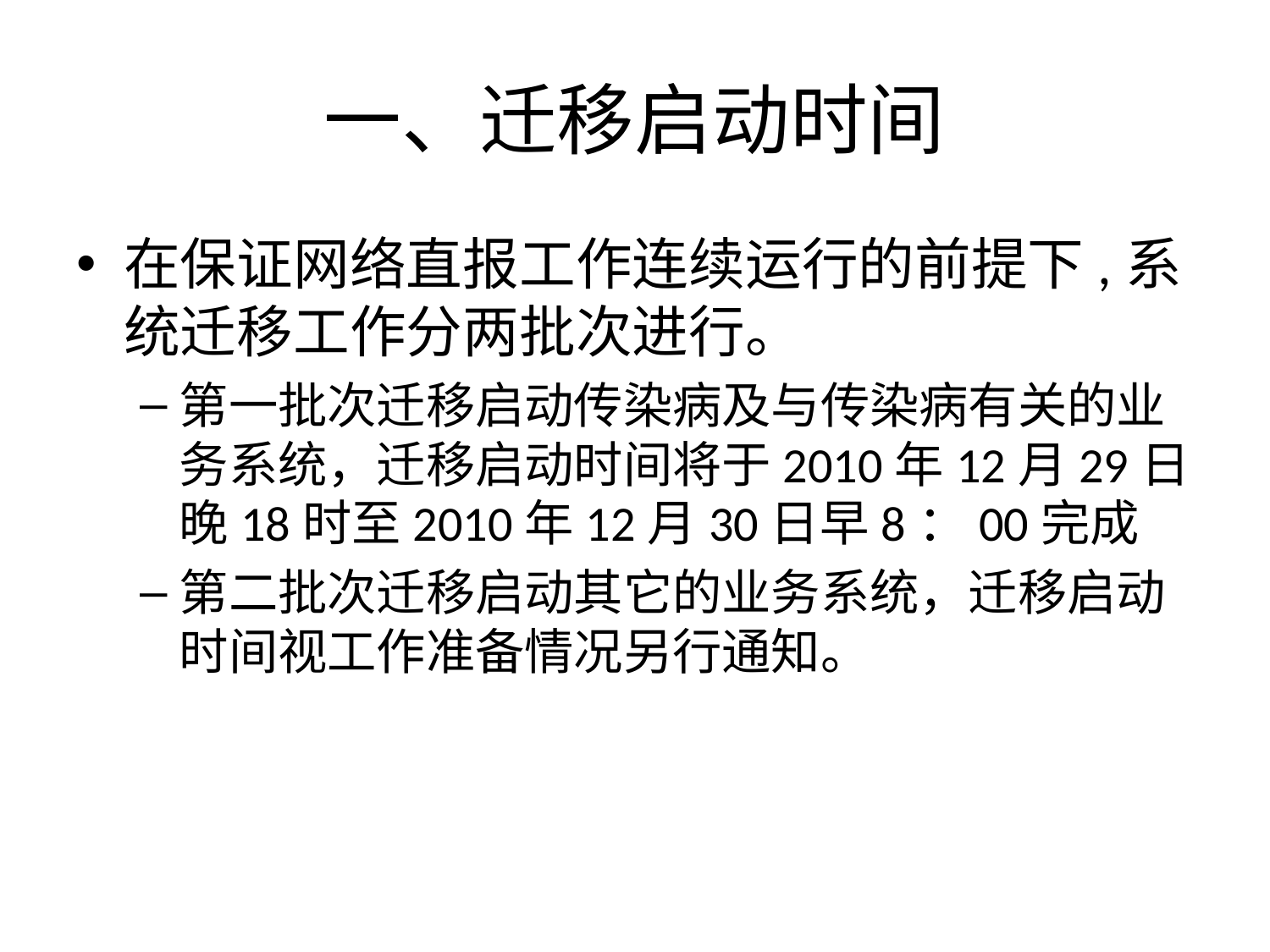

# 一、迁移启动时间
在保证网络直报工作连续运行的前提下,系统迁移工作分两批次进行。
第一批次迁移启动传染病及与传染病有关的业务系统，迁移启动时间将于2010年12月29日晚18时至2010年12月30日早8：00完成
第二批次迁移启动其它的业务系统，迁移启动时间视工作准备情况另行通知。